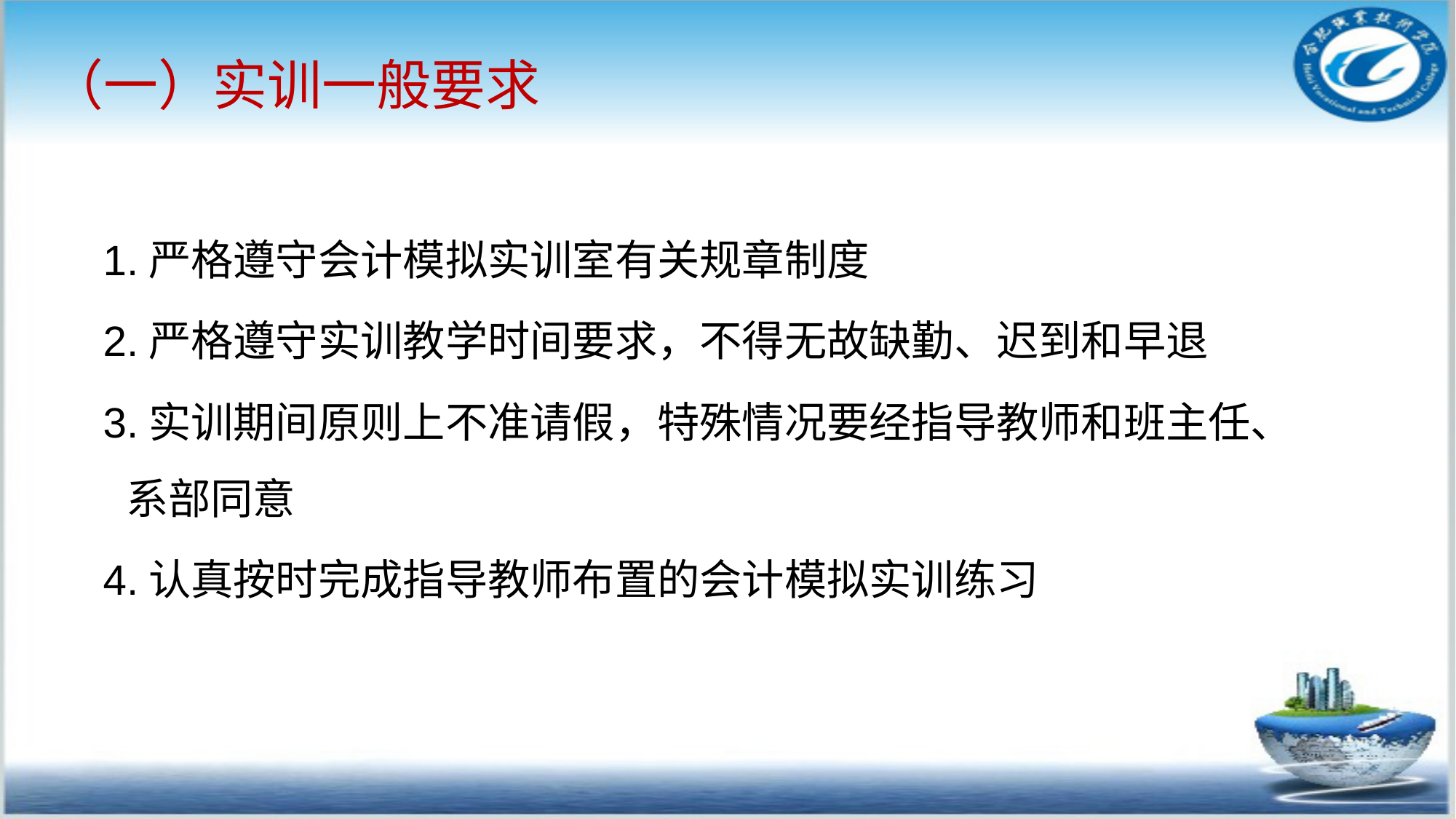

# （一）实训一般要求
1.严格遵守会计模拟实训室有关规章制度
2.严格遵守实训教学时间要求，不得无故缺勤、迟到和早退
3.实训期间原则上不准请假，特殊情况要经指导教师和班主任、系部同意
4.认真按时完成指导教师布置的会计模拟实训练习